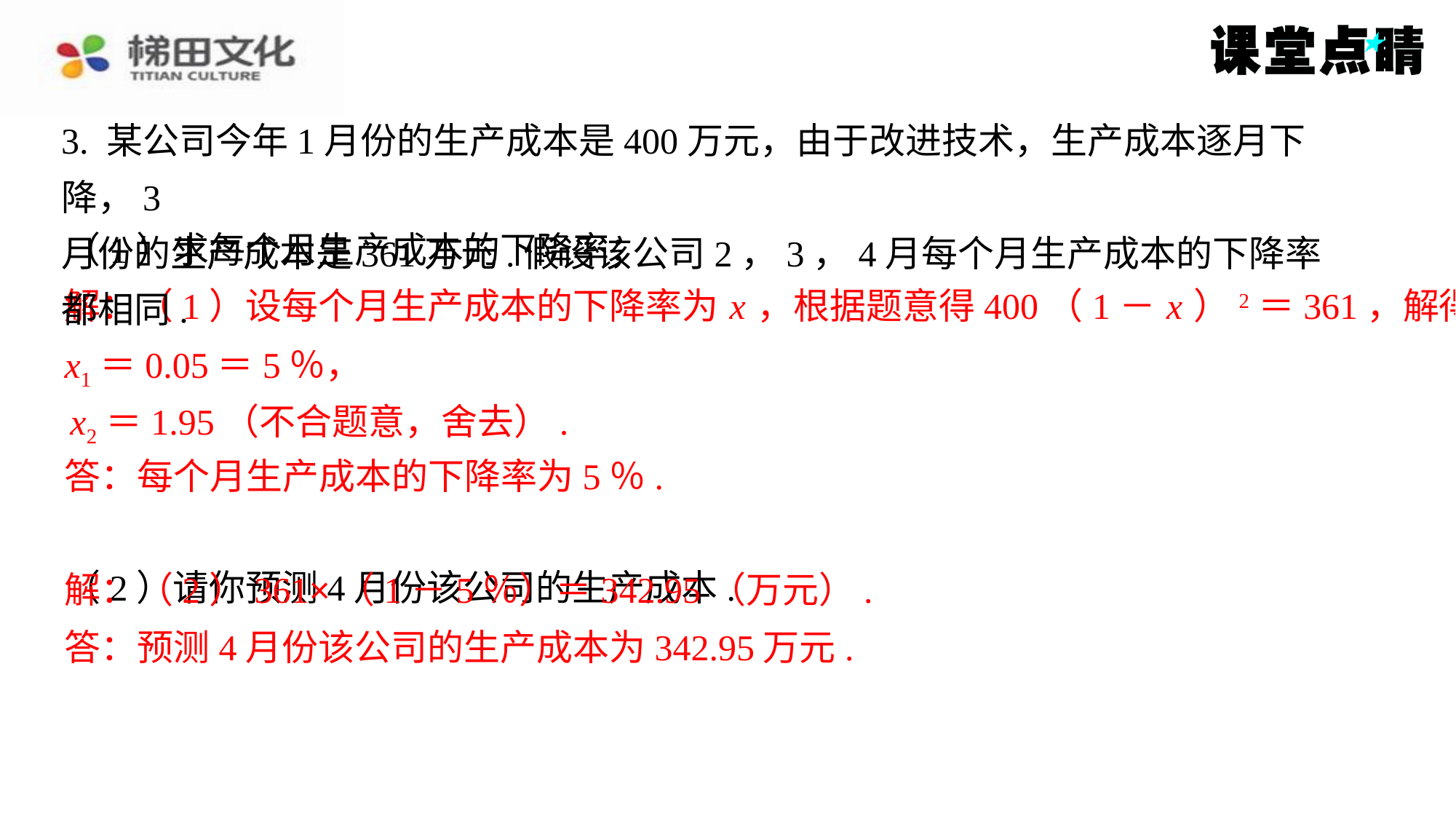

3. 某公司今年1月份的生产成本是400万元，由于改进技术，生产成本逐月下降，3
月份的生产成本是361万元.假设该公司2，3，4月每个月生产成本的下降率都相同.
（1）求每个月生产成本的下降率；
解：（1）设每个月生产成本的下降率为 x ，根据题意得400（1－ x ）2＝361，解得
x1＝0.05＝5％，
 x2＝1.95（不合题意，舍去）.
答：每个月生产成本的下降率为5％.
（2）请你预测4月份该公司的生产成本.
解：（2）361×（1－5％）＝342.95（万元）.
答：预测4月份该公司的生产成本为342.95万元.
解：（1）设每个月生产成本的下降率为 x ，根据题意得400（1－ x ）2＝361，解得
x1＝0.05＝5％，
x2＝1.95（不合题意，舍去）.
答：每个月生产成本的下降率为5％.
解：（2）361×（1－5％）＝342.95（万元）.
答：预测4月份该公司的生产成本为342.95万元.